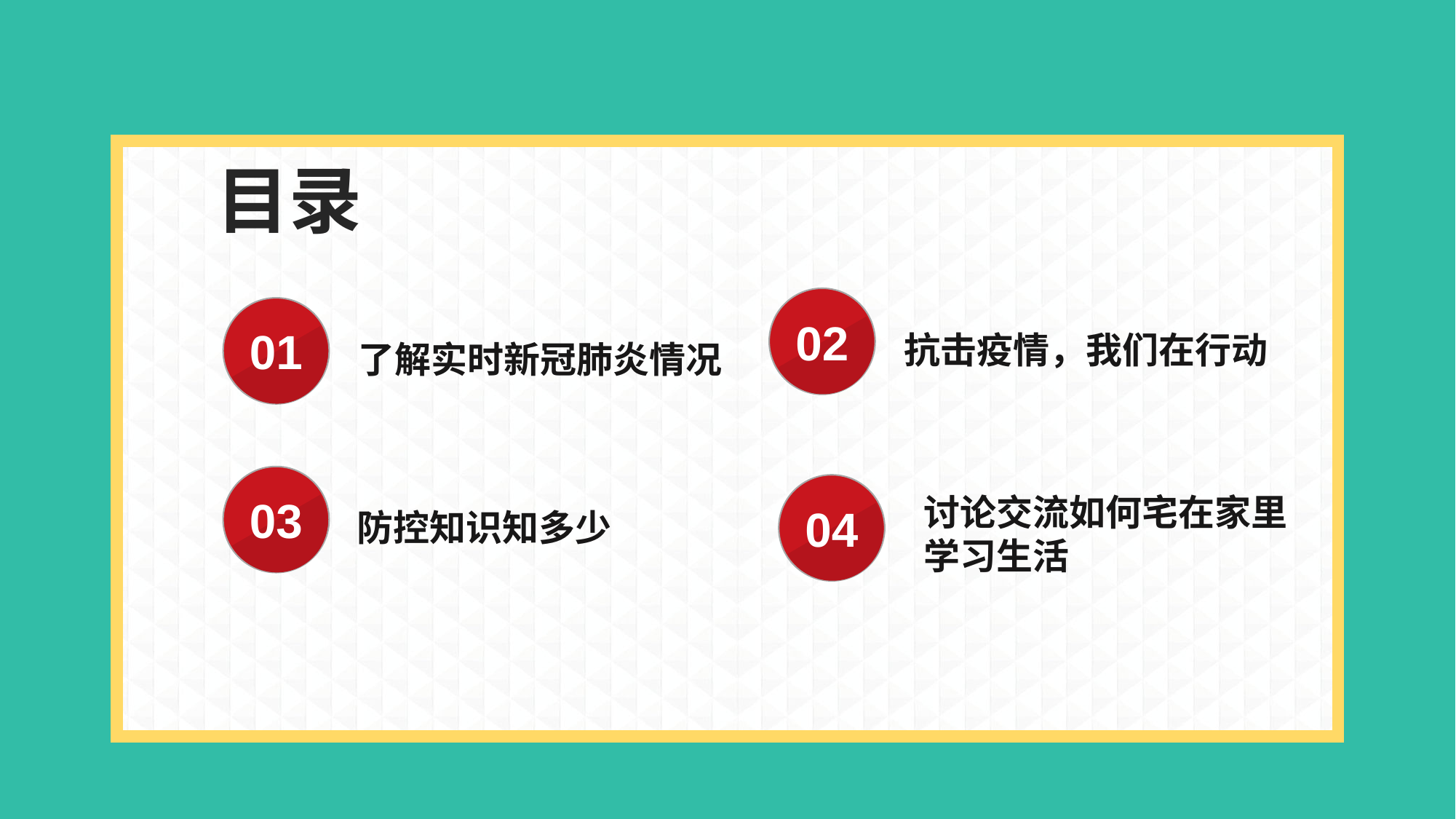

目录

02
抗击疫情，我们在行动

01
了解实时新冠肺炎情况

03
防控知识知多少

04

讨论交流如何宅在家里学习生活